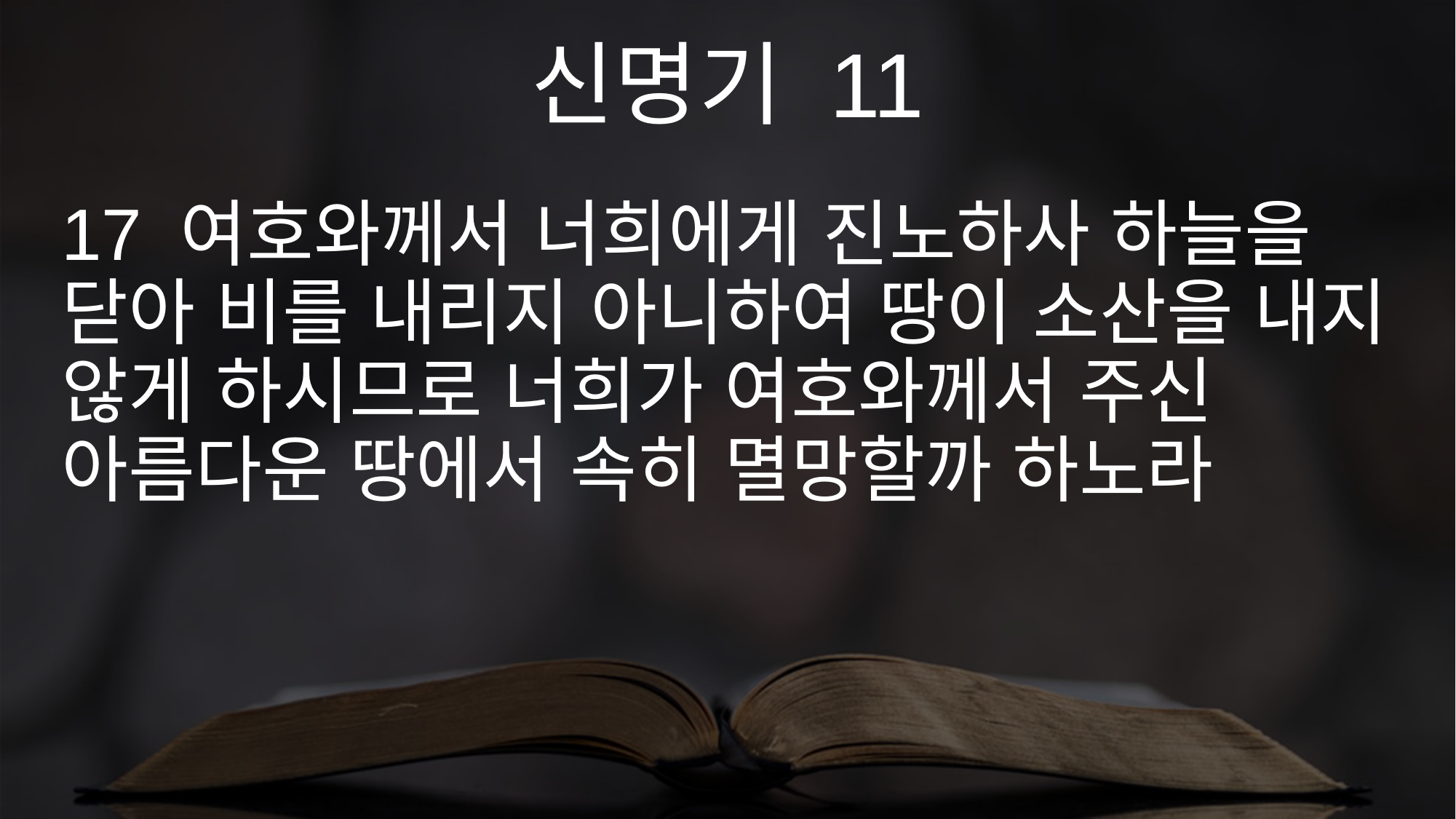

신명기 11
17 여호와께서 너희에게 진노하사 하늘을 닫아 비를 내리지 아니하여 땅이 소산을 내지 않게 하시므로 너희가 여호와께서 주신 아름다운 땅에서 속히 멸망할까 하노라